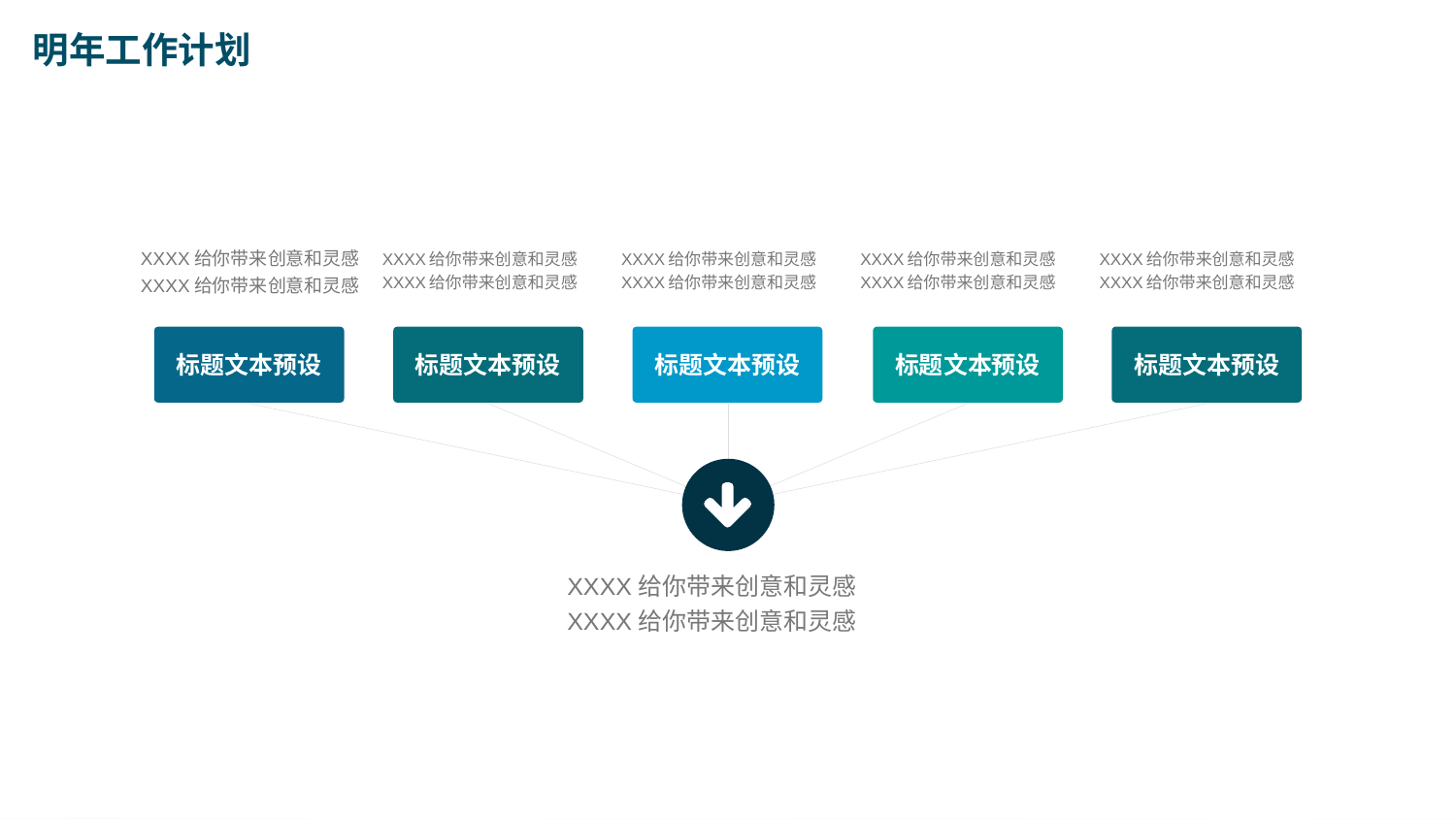

明年工作计划
XXXX给你带来创意和灵感
XXXX给你带来创意和灵感
XXXX给你带来创意和灵感
XXXX给你带来创意和灵感
XXXX给你带来创意和灵感
XXXX给你带来创意和灵感
XXXX给你带来创意和灵感
XXXX给你带来创意和灵感
XXXX给你带来创意和灵感
XXXX给你带来创意和灵感
标题文本预设
标题文本预设
标题文本预设
标题文本预设
标题文本预设

XXXX给你带来创意和灵感
XXXX给你带来创意和灵感